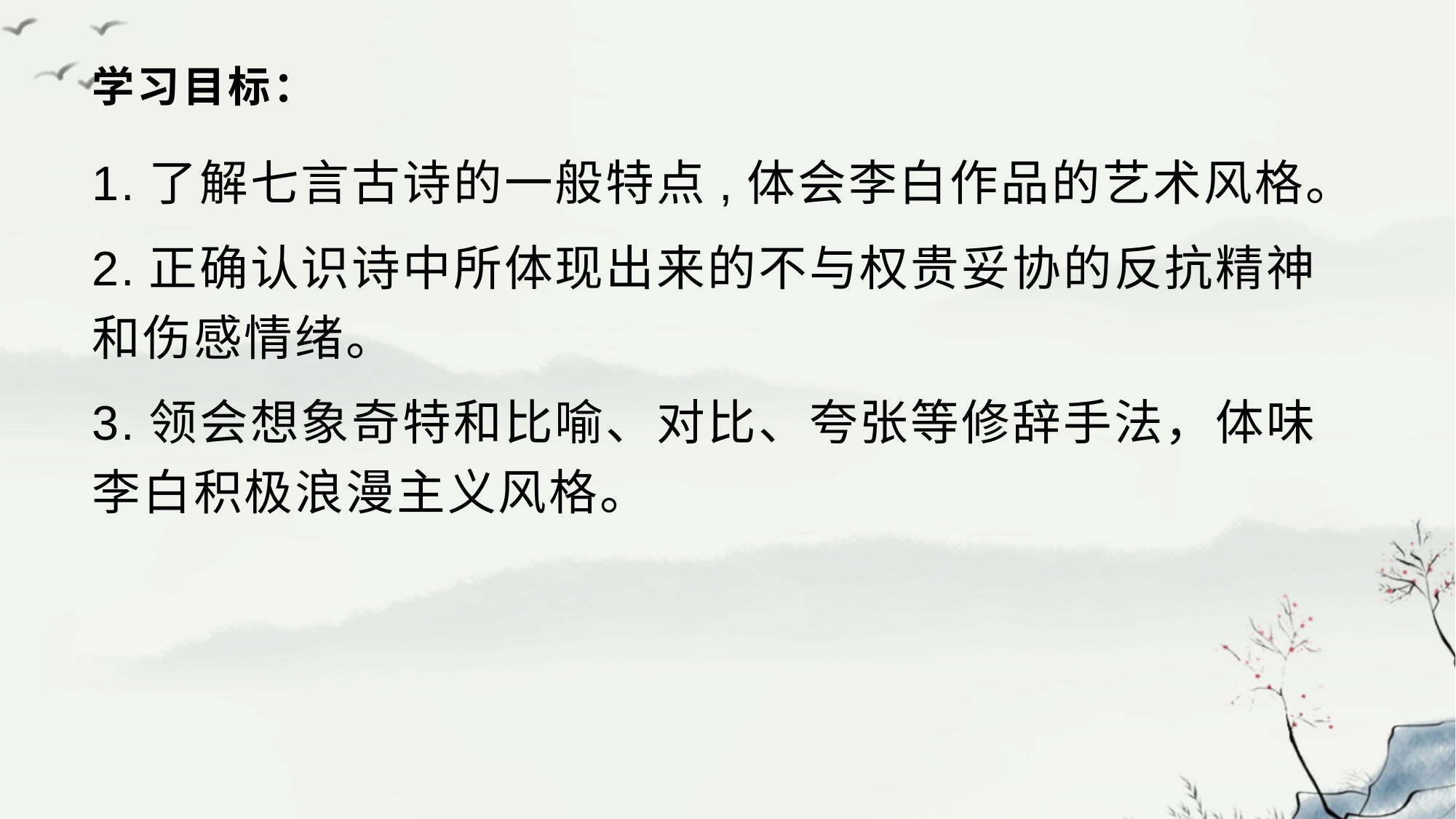

# 学习目标：
1.了解七言古诗的一般特点,体会李白作品的艺术风格。
2.正确认识诗中所体现出来的不与权贵妥协的反抗精神和伤感情绪。
3.领会想象奇特和比喻、对比、夸张等修辞手法，体味李白积极浪漫主义风格。